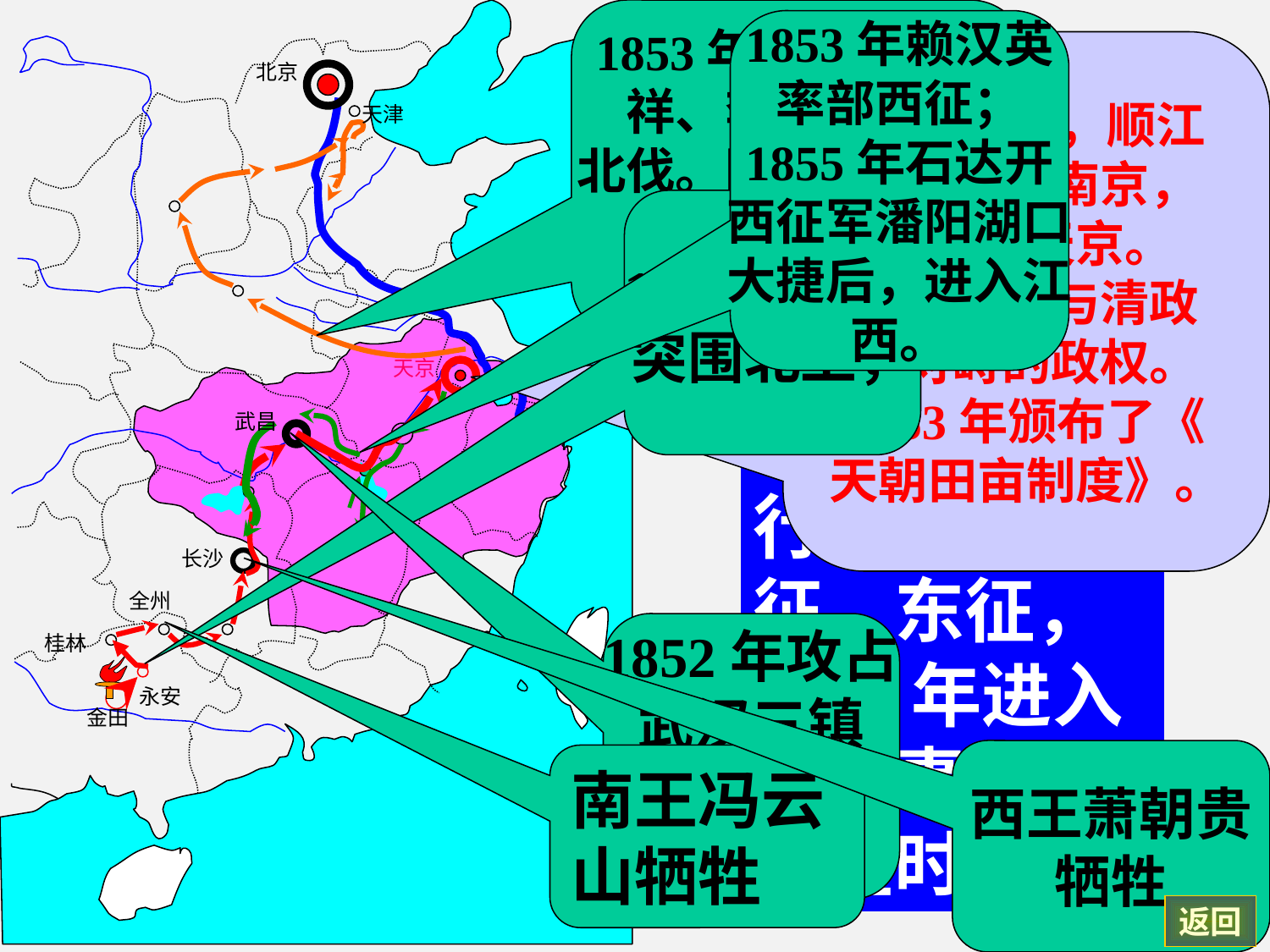

1853年开始派林凤
祥、李开芳进行
北伐。因孤军深入、
给养不足，全部
壮烈牺牲。
1853年赖汉英
率部西征；
1855年石达开
西征军潘阳湖口
大捷后，进入江
西。
1853年春，顺江
东下占领南京，
改名为天京。
正式建立与清政
府对峙的政权。
1853年颁布了《
天朝田亩制度》。
北京
1853年定都天京后，太平天国颁布《天朝田亩制度》；进行北伐于西征、东征，1856年进入了军事上的全盛时期。

天津

1852年春，
突围北上，

天京

武昌

长沙

全州
1852年攻占
武汉三镇
队伍发展
到50万。
桂林

永安

金田
西王萧朝贵
牺牲
南王冯云
山牺牲
返回